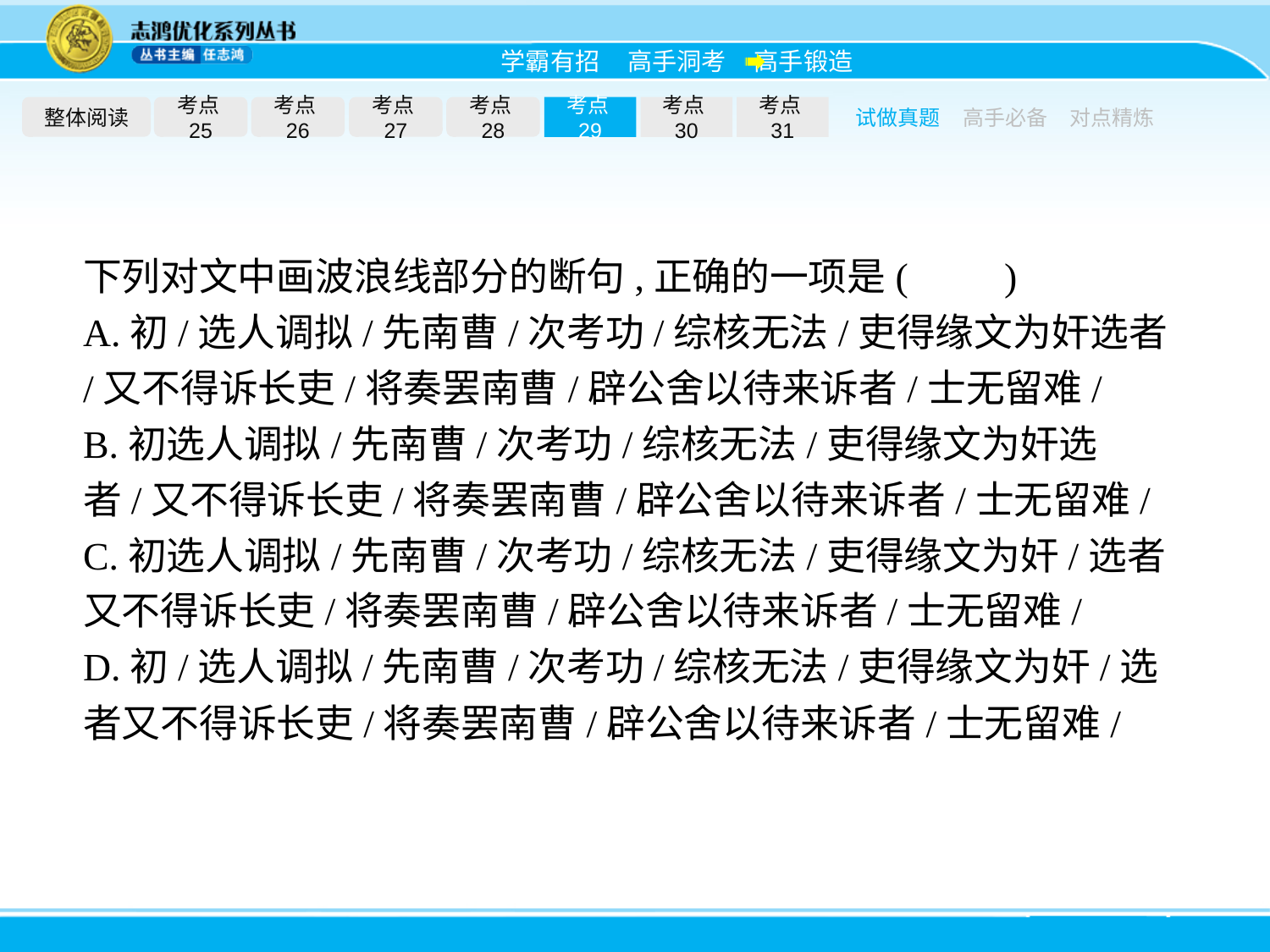

整体阅读
考点25
考点26
考点27
考点28
考点29
考点30
考点31
试做真题
高手必备
对点精炼
下列对文中画波浪线部分的断句,正确的一项是(　　)
A.初/选人调拟/先南曹/次考功/综核无法/吏得缘文为奸选者/又不得诉长吏/将奏罢南曹/辟公舍以待来诉者/士无留难/
B.初选人调拟/先南曹/次考功/综核无法/吏得缘文为奸选者/又不得诉长吏/将奏罢南曹/辟公舍以待来诉者/士无留难/
C.初选人调拟/先南曹/次考功/综核无法/吏得缘文为奸/选者又不得诉长吏/将奏罢南曹/辟公舍以待来诉者/士无留难/
D.初/选人调拟/先南曹/次考功/综核无法/吏得缘文为奸/选者又不得诉长吏/将奏罢南曹/辟公舍以待来诉者/士无留难/